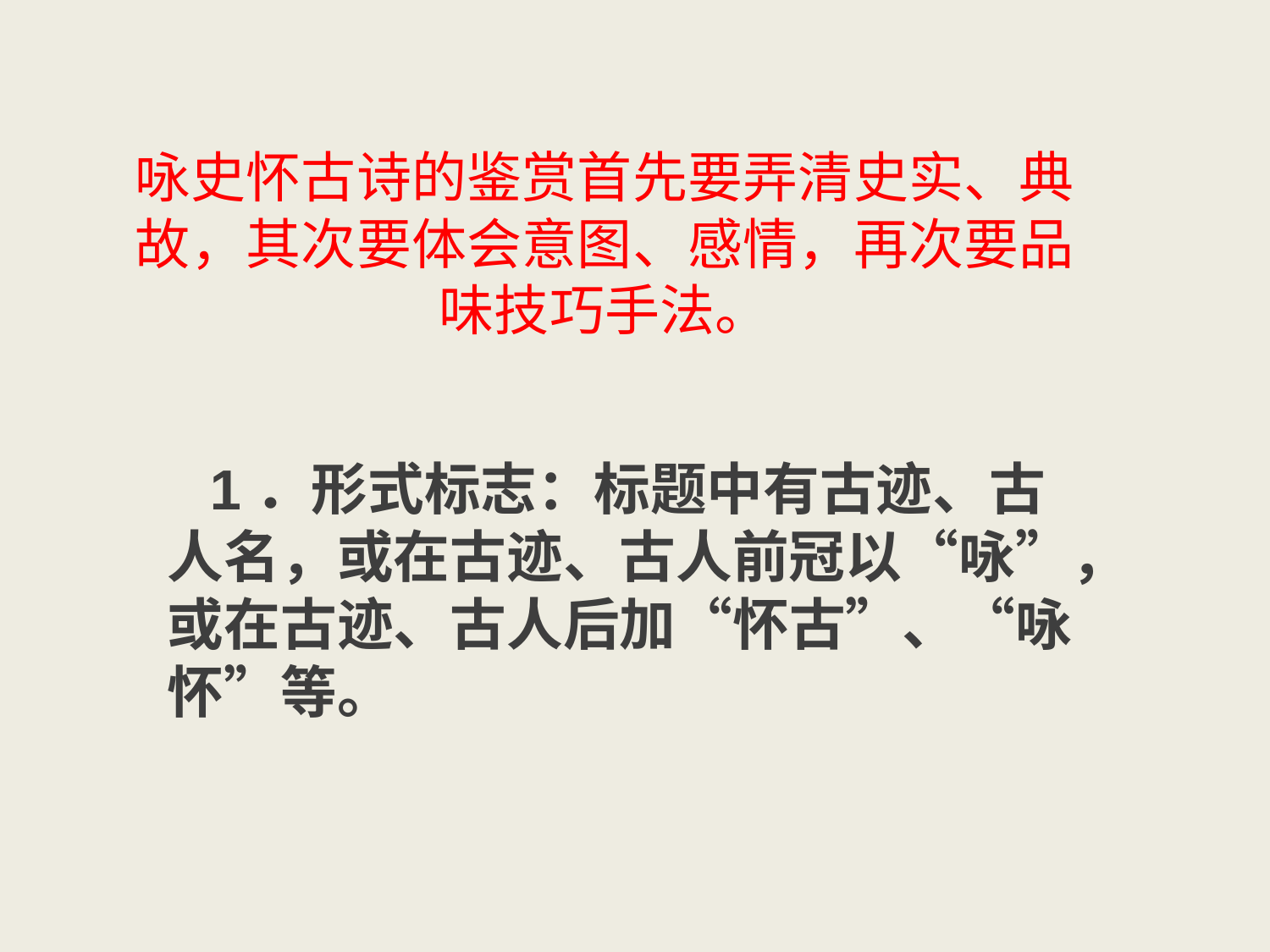

# 咏史怀古诗的鉴赏首先要弄清史实、典故，其次要体会意图、感情，再次要品味技巧手法。
1．形式标志：标题中有古迹、古人名，或在古迹、古人前冠以“咏”，或在古迹、古人后加“怀古”、“咏怀”等。